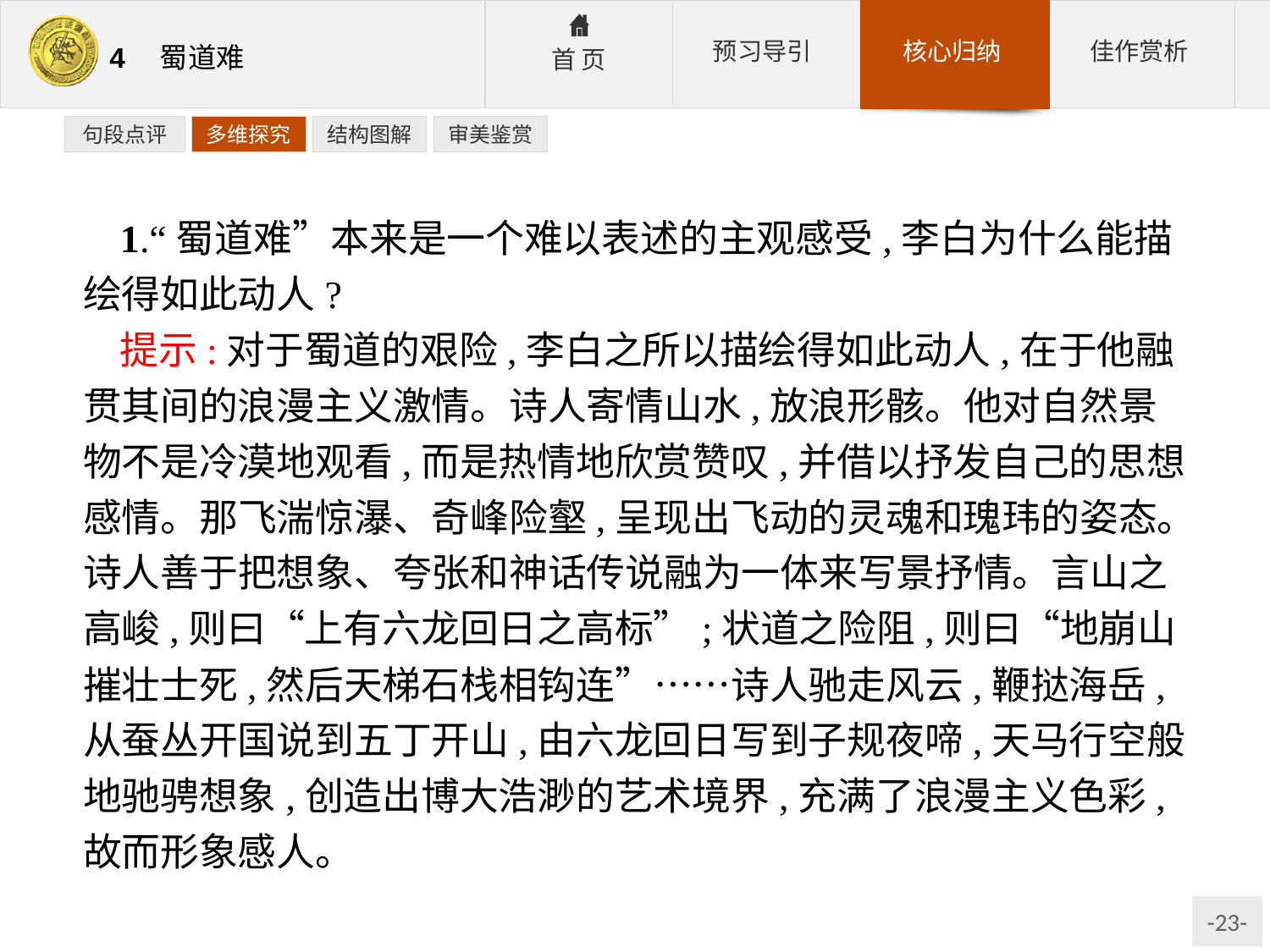

句段点评
多维探究
结构图解
审美鉴赏
1.“蜀道难”本来是一个难以表述的主观感受,李白为什么能描绘得如此动人?
提示:对于蜀道的艰险,李白之所以描绘得如此动人,在于他融贯其间的浪漫主义激情。诗人寄情山水,放浪形骸。他对自然景物不是冷漠地观看,而是热情地欣赏赞叹,并借以抒发自己的思想感情。那飞湍惊瀑、奇峰险壑,呈现出飞动的灵魂和瑰玮的姿态。诗人善于把想象、夸张和神话传说融为一体来写景抒情。言山之高峻,则曰“上有六龙回日之高标”;状道之险阻,则曰“地崩山摧壮士死,然后天梯石栈相钩连”……诗人驰走风云,鞭挞海岳,从蚕丛开国说到五丁开山,由六龙回日写到子规夜啼,天马行空般地驰骋想象,创造出博大浩渺的艺术境界,充满了浪漫主义色彩,故而形象感人。